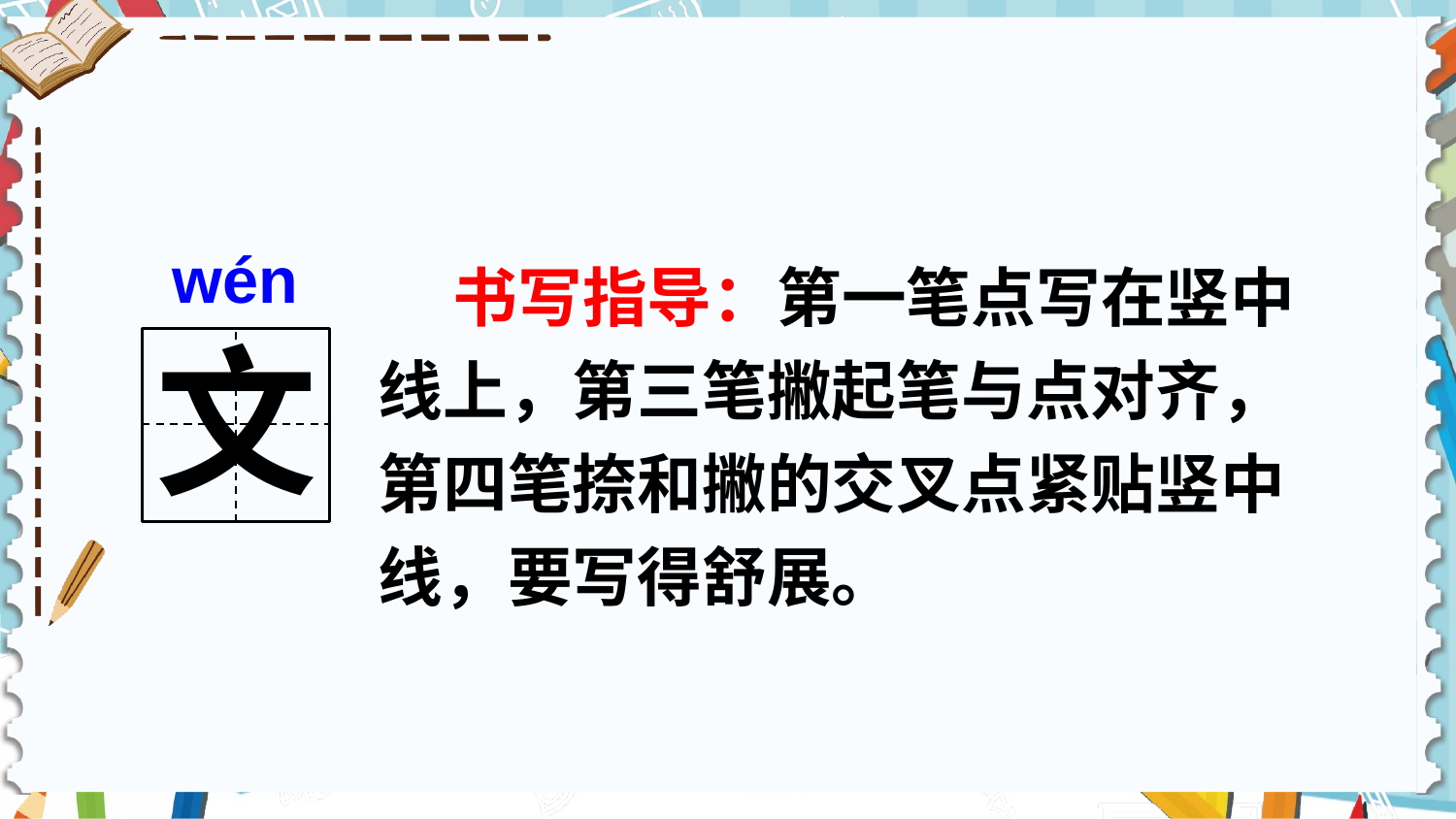

wén
    书写指导：第一笔点写在竖中线上，第三笔撇起笔与点对齐，第四笔捺和撇的交叉点紧贴竖中线，要写得舒展。
文